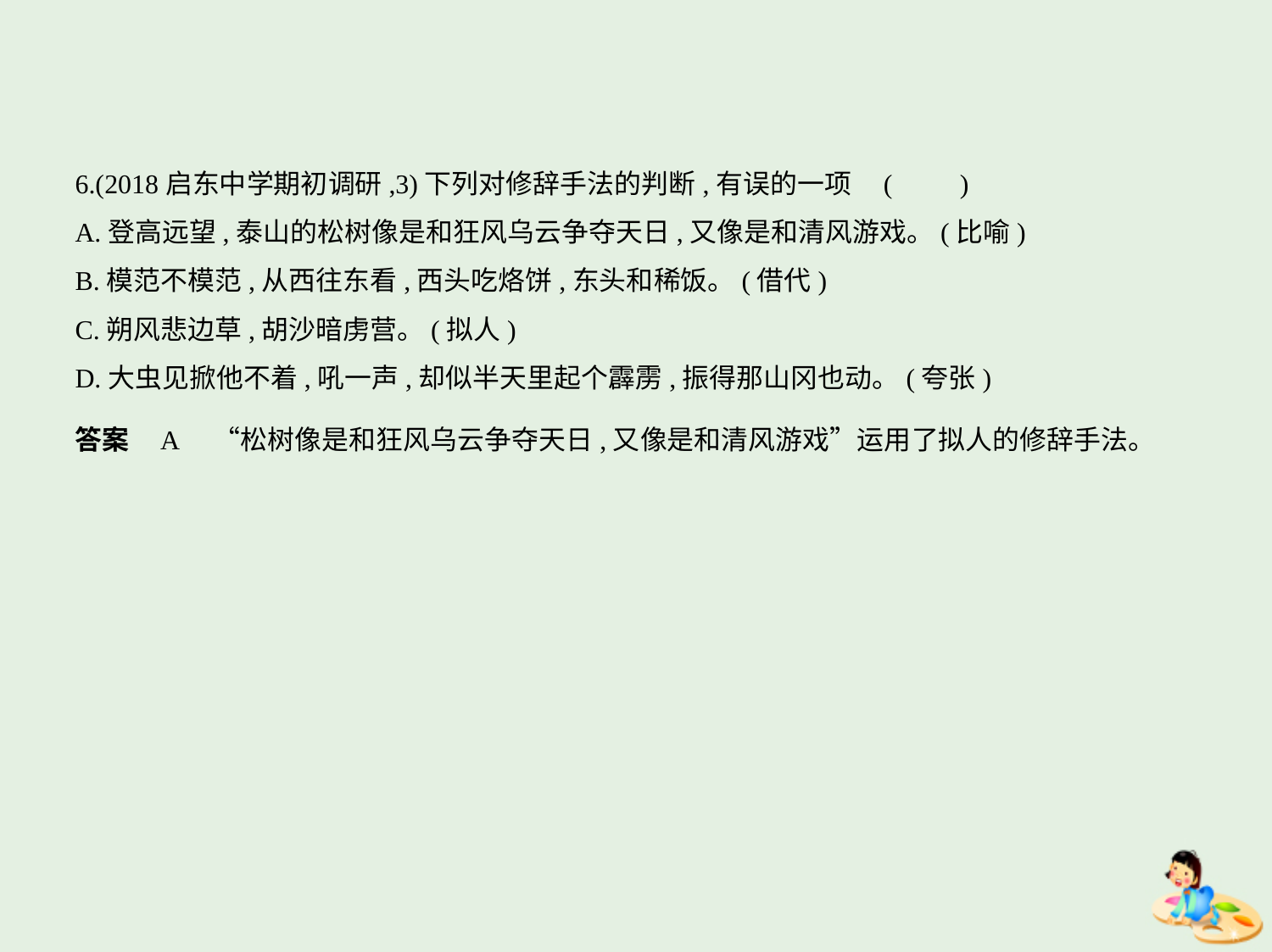

6.(2018启东中学期初调研,3)下列对修辞手法的判断,有误的一项 (　　)
A.登高远望,泰山的松树像是和狂风乌云争夺天日,又像是和清风游戏。(比喻)
B.模范不模范,从西往东看,西头吃烙饼,东头和稀饭。(借代)
C.朔风悲边草,胡沙暗虏营。(拟人)
D.大虫见掀他不着,吼一声,却似半天里起个霹雳,振得那山冈也动。(夸张)
答案    A　“松树像是和狂风乌云争夺天日,又像是和清风游戏”运用了拟人的修辞手法。